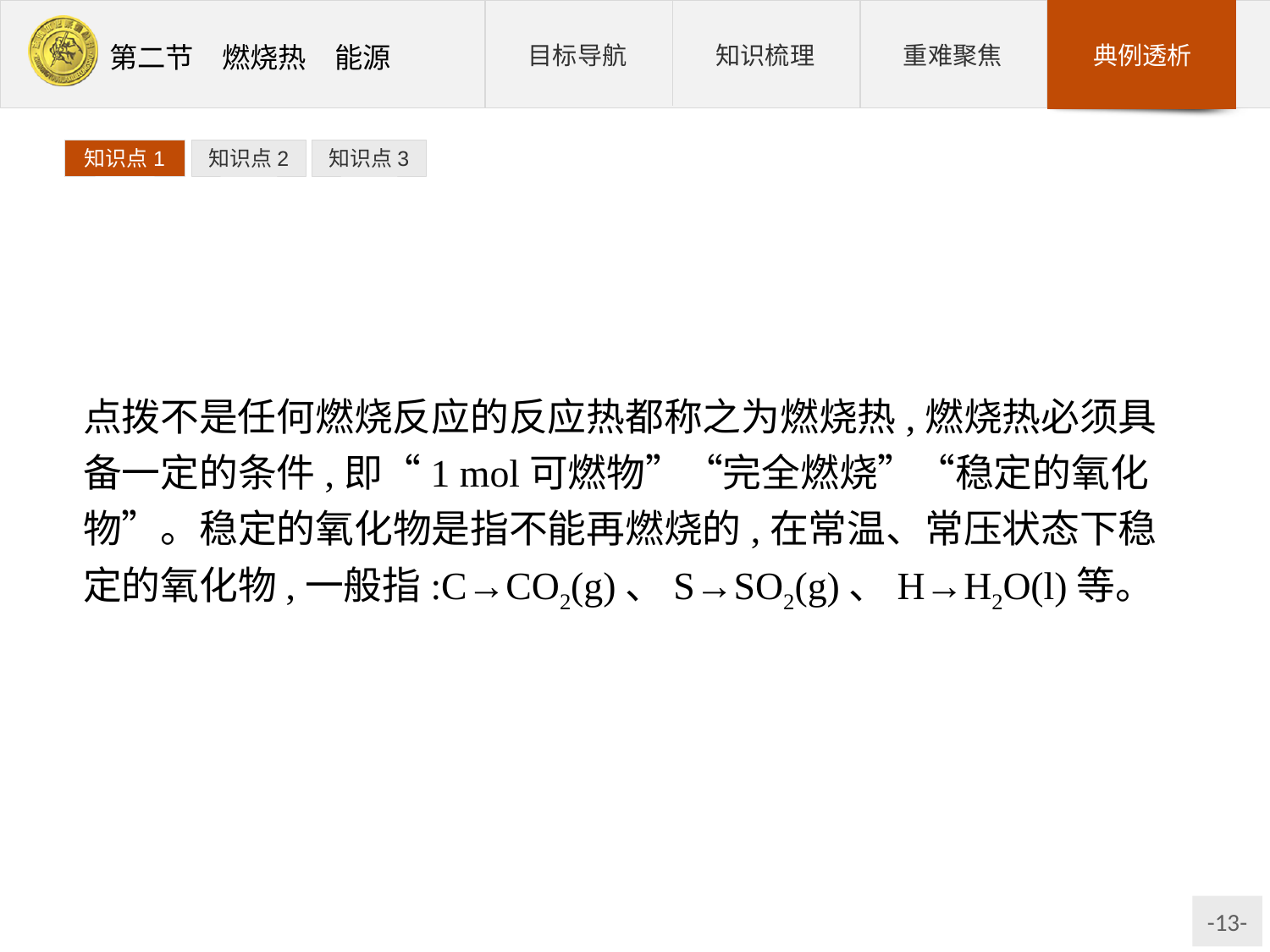

知识点1
知识点2
知识点3
点拨不是任何燃烧反应的反应热都称之为燃烧热,燃烧热必须具备一定的条件,即“1 mol可燃物”“完全燃烧”“稳定的氧化物”。稳定的氧化物是指不能再燃烧的,在常温、常压状态下稳定的氧化物,一般指:C→CO2(g)、S→SO2(g)、H→H2O(l)等。